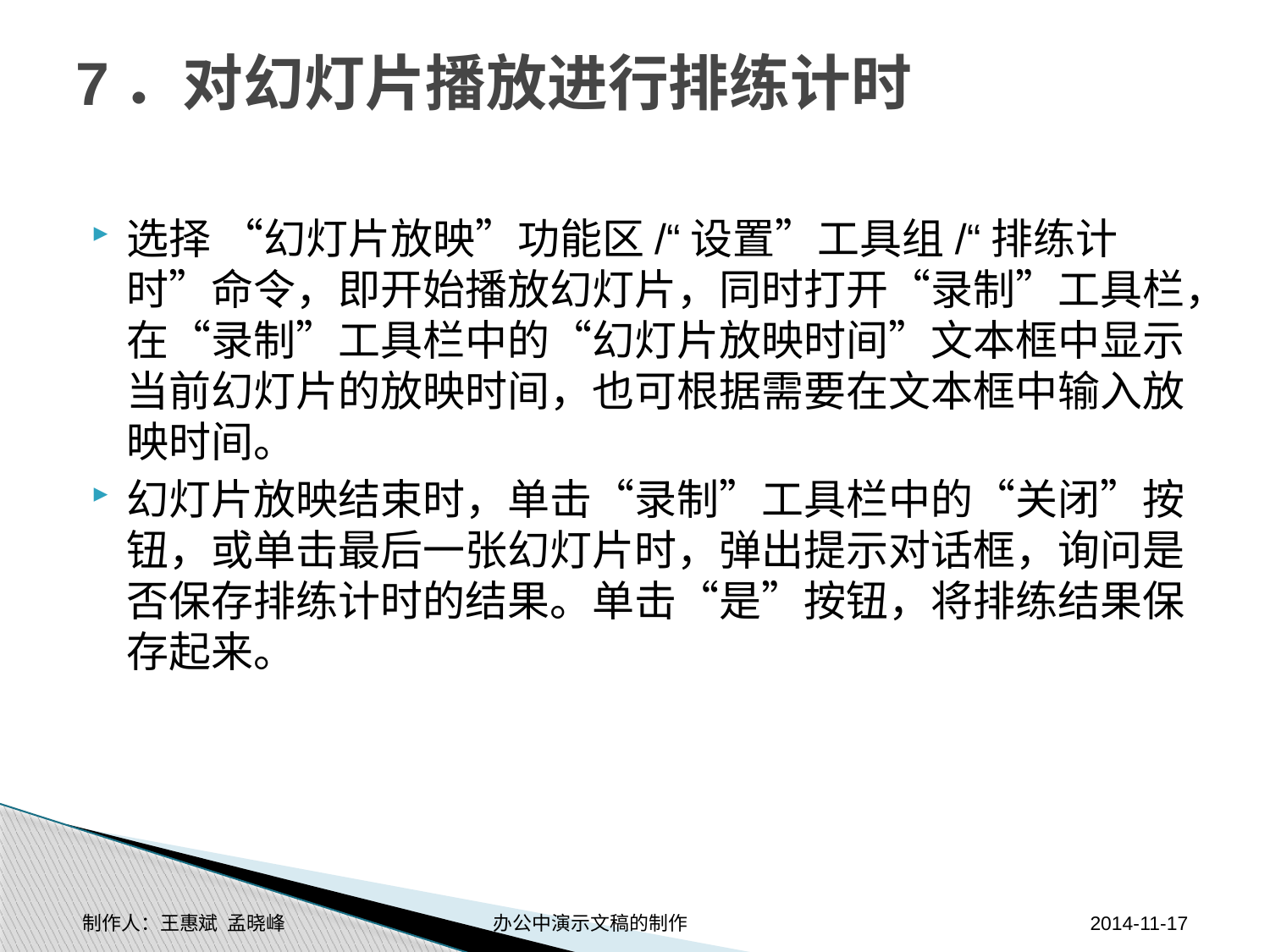

# 7．对幻灯片播放进行排练计时
选择 “幻灯片放映”功能区/“设置”工具组/“排练计时”命令，即开始播放幻灯片，同时打开“录制”工具栏，在“录制”工具栏中的“幻灯片放映时间”文本框中显示当前幻灯片的放映时间，也可根据需要在文本框中输入放映时间。
幻灯片放映结束时，单击“录制”工具栏中的“关闭”按钮，或单击最后一张幻灯片时，弹出提示对话框，询问是否保存排练计时的结果。单击“是”按钮，将排练结果保存起来。

制作人：王惠斌  孟晓峰                                               办公中演示文稿的制作
2014-11-17